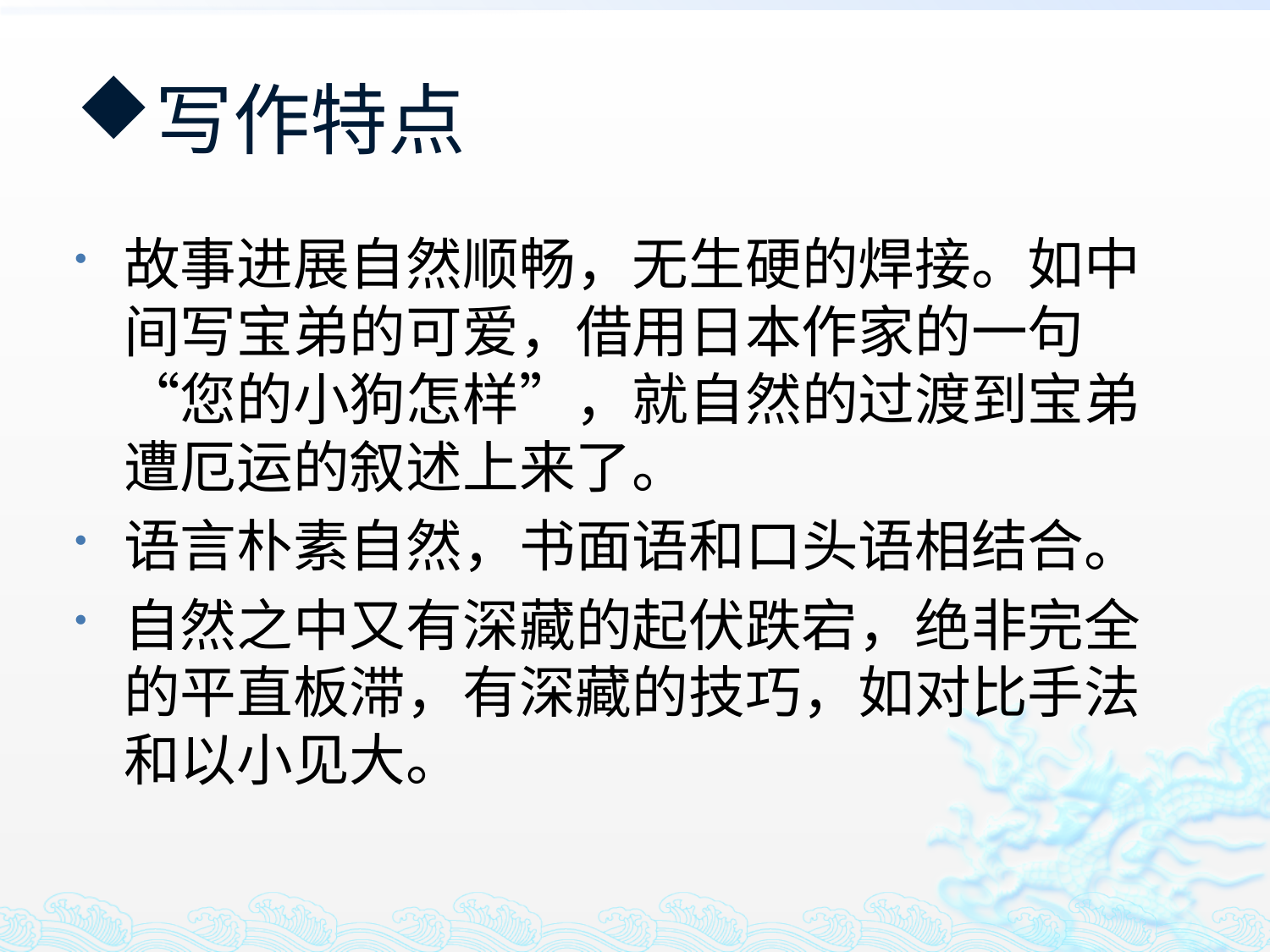

# 写作特点
故事进展自然顺畅，无生硬的焊接。如中间写宝弟的可爱，借用日本作家的一句“您的小狗怎样”，就自然的过渡到宝弟遭厄运的叙述上来了。
语言朴素自然，书面语和口头语相结合。
自然之中又有深藏的起伏跌宕，绝非完全的平直板滞，有深藏的技巧，如对比手法和以小见大。